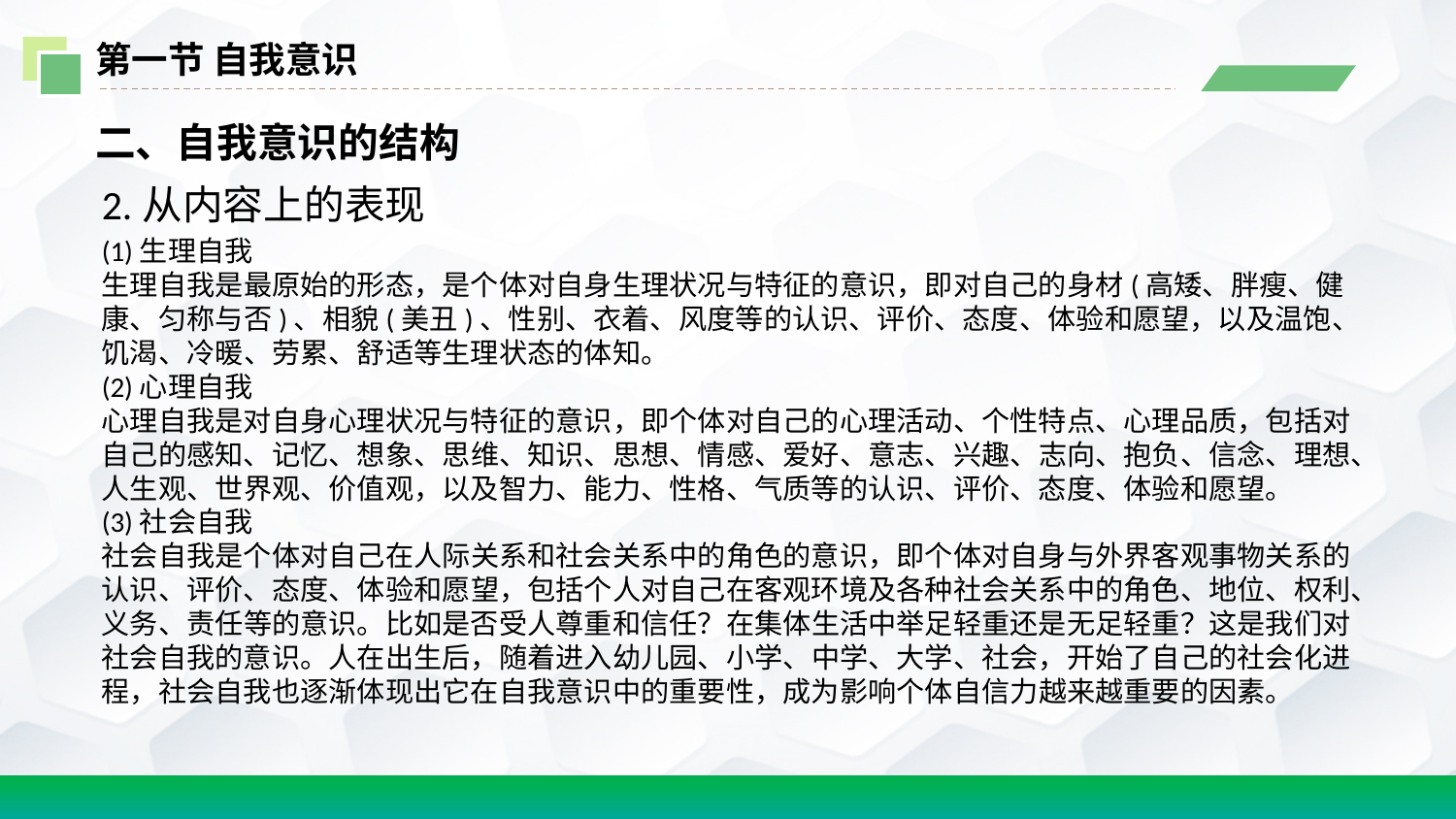

第一节 自我意识
二、自我意识的结构
2.从内容上的表现
(1)生理自我
生理自我是最原始的形态，是个体对自身生理状况与特征的意识，即对自己的身材(高矮、胖瘦、健康、匀称与否)、相貌(美丑)、性别、衣着、风度等的认识、评价、态度、体验和愿望，以及温饱、饥渴、冷暖、劳累、舒适等生理状态的体知。
(2)心理自我
心理自我是对自身心理状况与特征的意识，即个体对自己的心理活动、个性特点、心理品质，包括对自己的感知、记忆、想象、思维、知识、思想、情感、爱好、意志、兴趣、志向、抱负、信念、理想、人生观、世界观、价值观，以及智力、能力、性格、气质等的认识、评价、态度、体验和愿望。
(3)社会自我
社会自我是个体对自己在人际关系和社会关系中的角色的意识，即个体对自身与外界客观事物关系的认识、评价、态度、体验和愿望，包括个人对自己在客观环境及各种社会关系中的角色、地位、权利、义务、责任等的意识。比如是否受人尊重和信任？在集体生活中举足轻重还是无足轻重？这是我们对社会自我的意识。人在出生后，随着进入幼儿园、小学、中学、大学、社会，开始了自己的社会化进程，社会自我也逐渐体现出它在自我意识中的重要性，成为影响个体自信力越来越重要的因素。